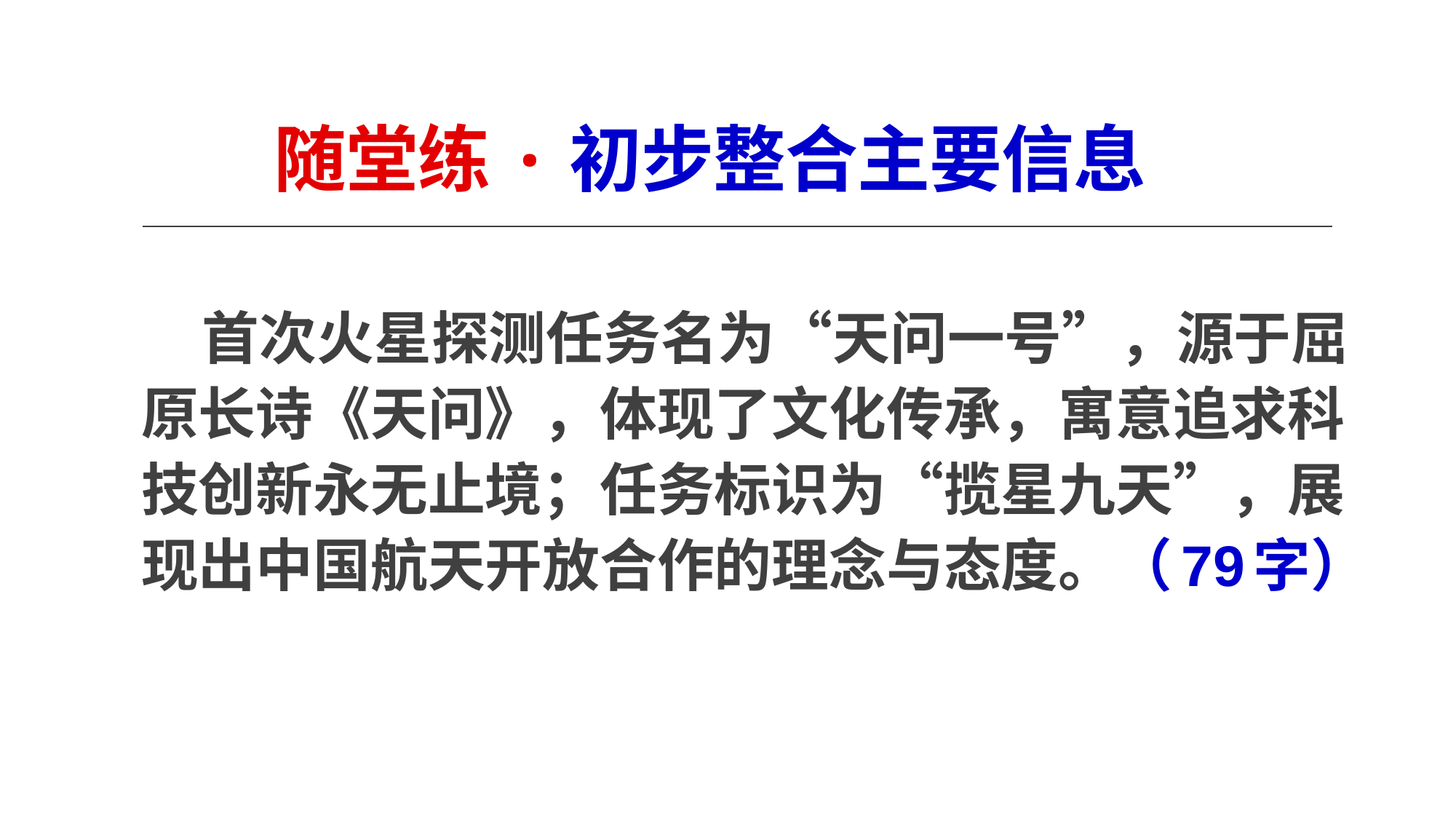

# 随堂练·初步整合主要信息

    首次火星探测任务名为“天问一号”，源于屈原长诗《天问》，体现了文化传承，寓意追求科技创新永无止境；任务标识为“揽星九天”，展现出中国航天开放合作的理念与态度。（79字）